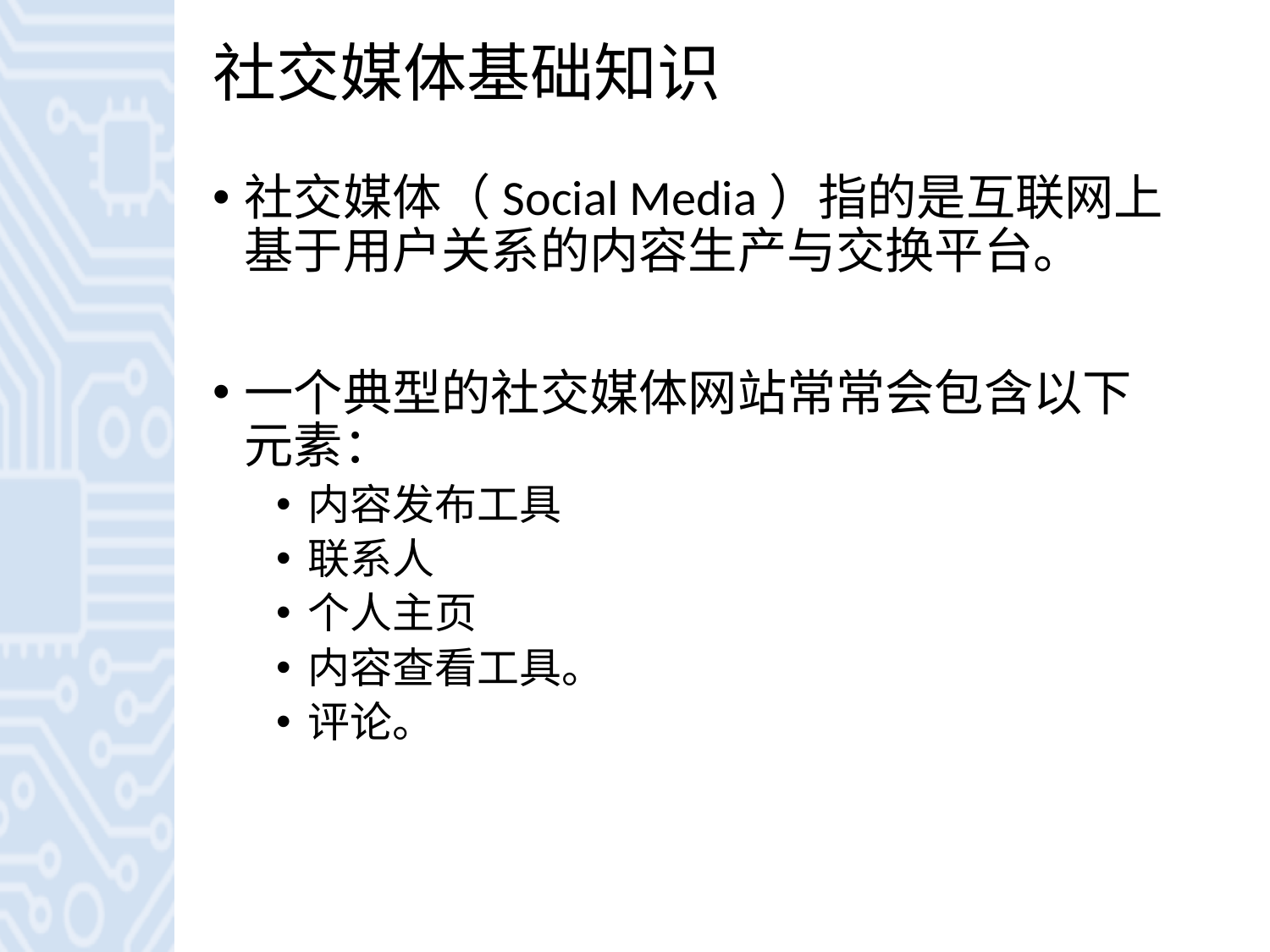

# 社交媒体基础知识
社交媒体（Social Media）指的是互联网上基于用户关系的内容生产与交换平台。

一个典型的社交媒体网站常常会包含以下元素：
内容发布工具
联系人
个人主页
内容查看工具。
评论。